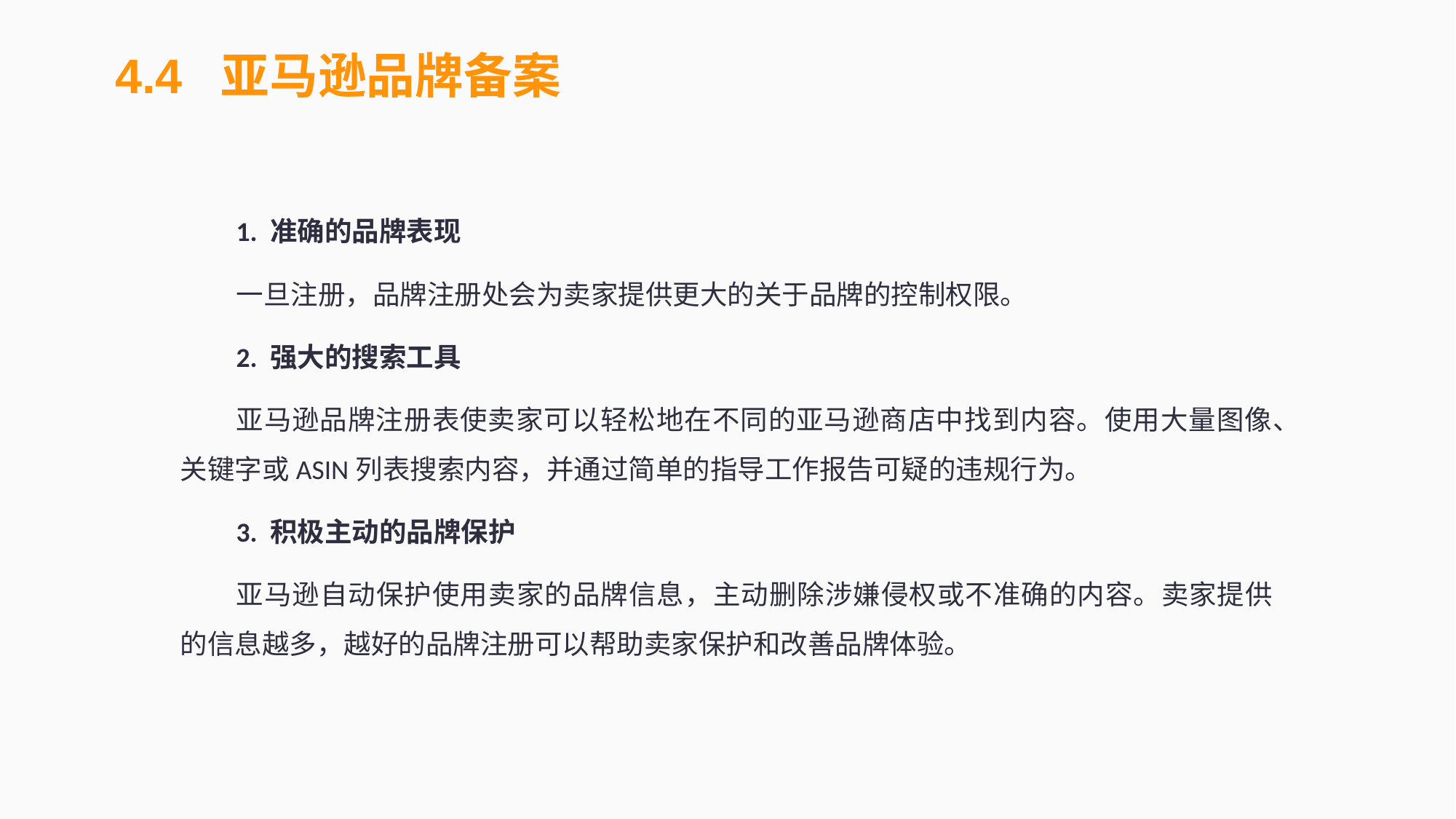

4.4  亚马逊品牌备案
1. 准确的品牌表现
一旦注册，品牌注册处会为卖家提供更大的关于品牌的控制权限。
2. 强大的搜索工具
亚马逊品牌注册表使卖家可以轻松地在不同的亚马逊商店中找到内容。使用大量图像、关键字或ASIN列表搜索内容，并通过简单的指导工作报告可疑的违规行为。
3. 积极主动的品牌保护
亚马逊自动保护使用卖家的品牌信息，主动删除涉嫌侵权或不准确的内容。卖家提供的信息越多，越好的品牌注册可以帮助卖家保护和改善品牌体验。